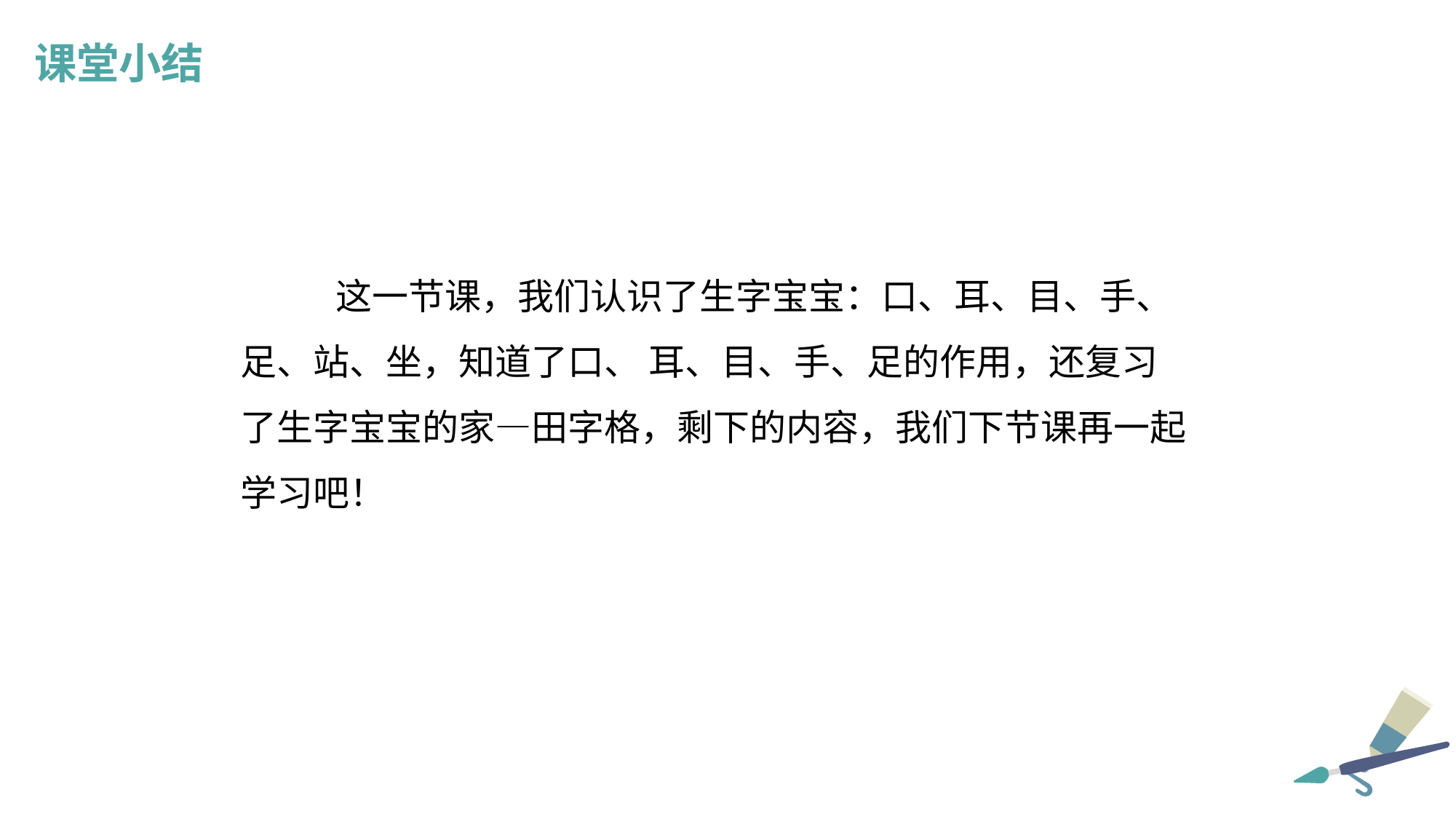

课堂小结
这一节课，我们认识了生字宝宝：口、耳、目、手、足、站、坐，知道了口、 耳、目、手、足的作用，还复习了生字宝宝的家—田字格，剩下的内容，我们下节课再一起学习吧！